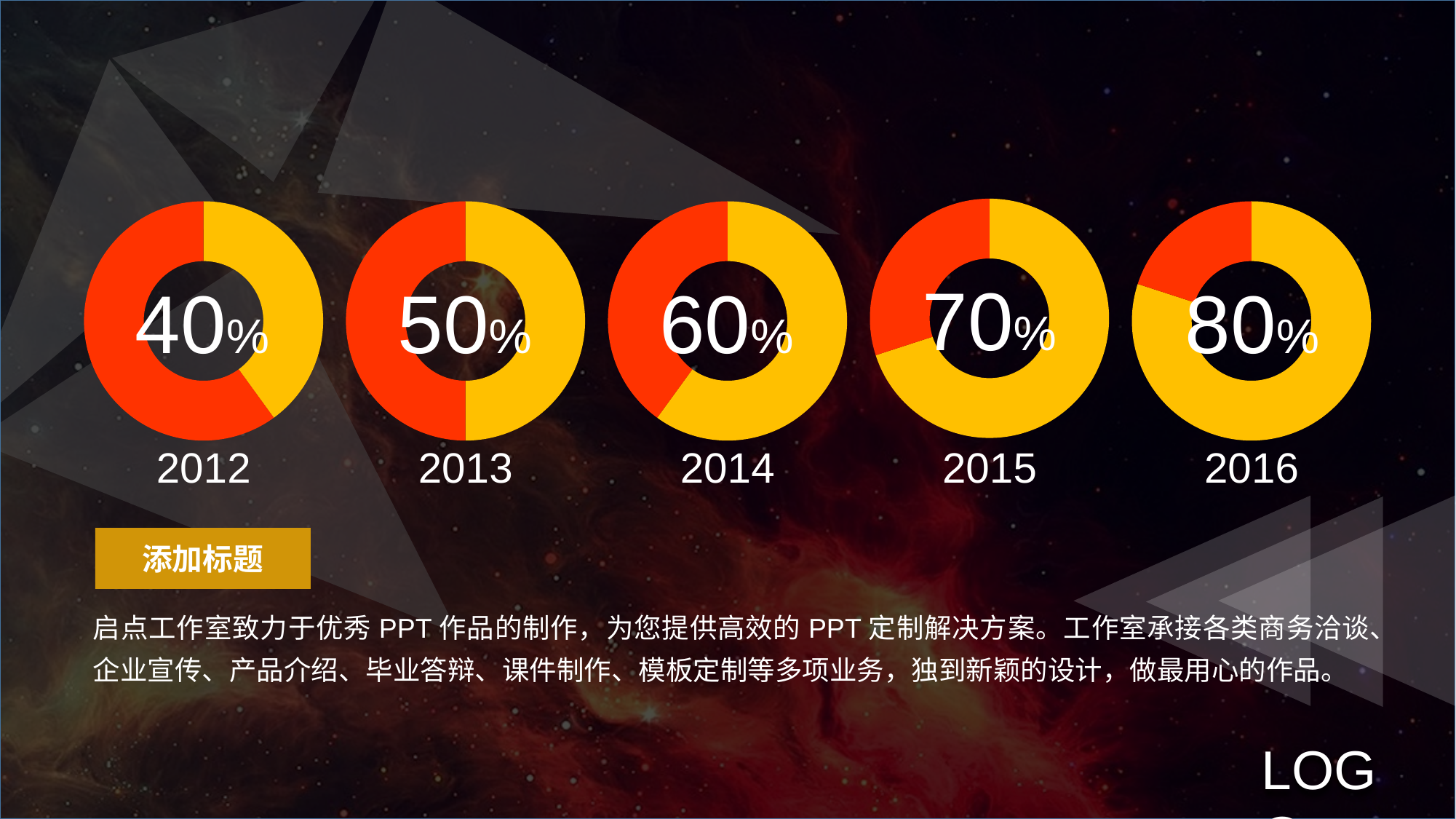

### Chart

| Category | Sales |
|---|---|
| 1st Qtr | 70.0 |
| 2nd Qtr | 30.0 |
 70%
2015

### Chart

| Category | Sales |
|---|---|
| 1st Qtr | 40.0 |
| 2nd Qtr | 60.0 |
 40%
2012

### Chart

| Category | Sales |
|---|---|
| 1st Qtr | 50.0 |
| 2nd Qtr | 50.0 |
 50%
2013

### Chart

| Category | Sales |
|---|---|
| 1st Qtr | 60.0 |
| 2nd Qtr | 40.0 |
 60%
2014

### Chart

| Category | Column1 |
|---|---|
| 1st Qtr | 80.0 |
| 2nd Qtr | 20.0 |
 80%
2016

添加标题
启点工作室致力于优秀PPT作品的制作，为您提供高效的PPT定制解决方案。工作室承接各类商务洽谈、企业宣传、产品介绍、毕业答辩、课件制作、模板定制等多项业务，独到新颖的设计，做最用心的作品。
LOGO